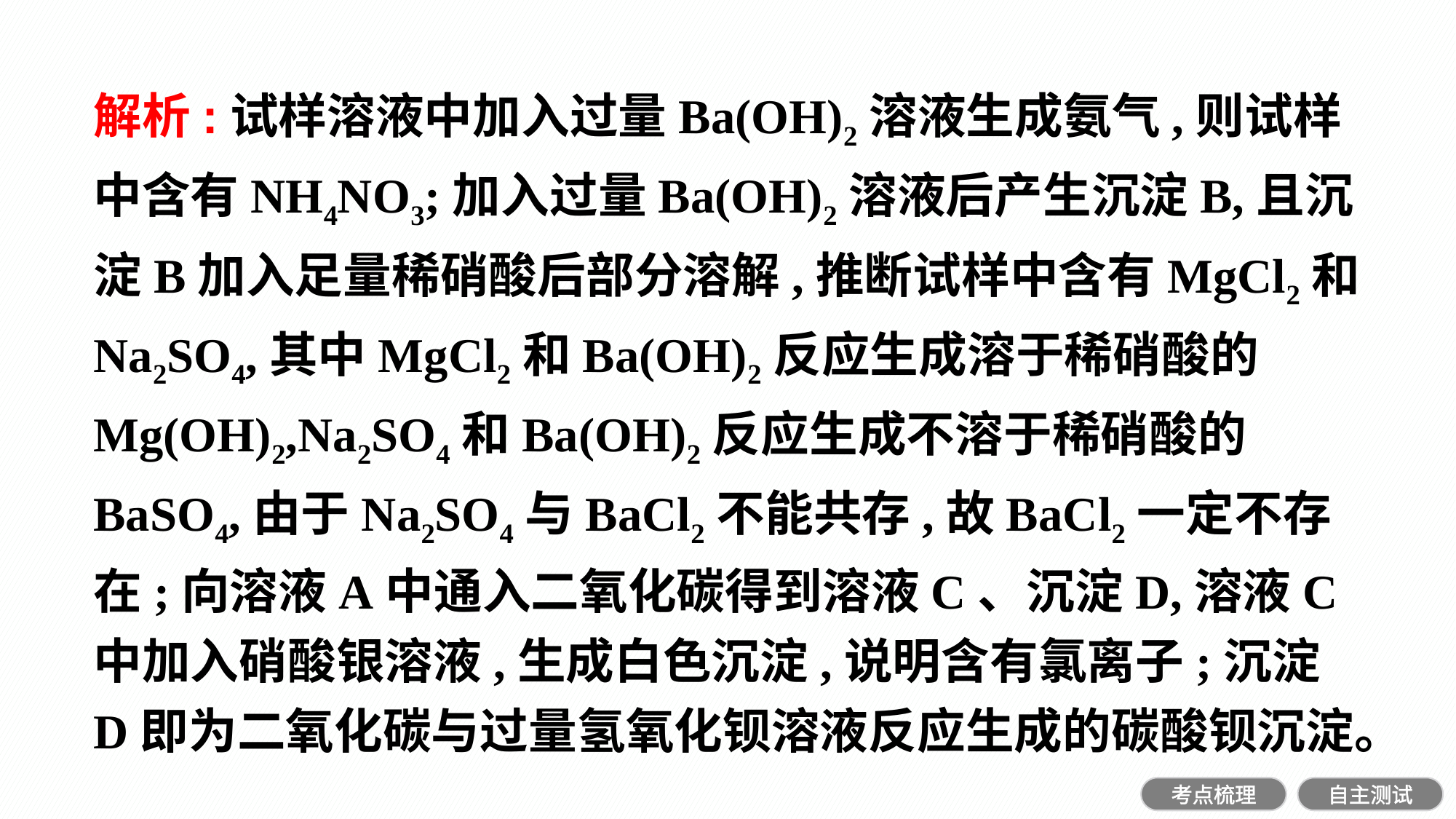

解析:试样溶液中加入过量Ba(OH)2溶液生成氨气,则试样中含有NH4NO3;加入过量Ba(OH)2溶液后产生沉淀B,且沉淀B加入足量稀硝酸后部分溶解,推断试样中含有MgCl2和Na2SO4,其中MgCl2和Ba(OH)2反应生成溶于稀硝酸的Mg(OH)2,Na2SO4和Ba(OH)2反应生成不溶于稀硝酸的BaSO4,由于Na2SO4与BaCl2不能共存,故BaCl2一定不存在;向溶液A中通入二氧化碳得到溶液C、沉淀D,溶液C中加入硝酸银溶液,生成白色沉淀,说明含有氯离子;沉淀D即为二氧化碳与过量氢氧化钡溶液反应生成的碳酸钡沉淀。